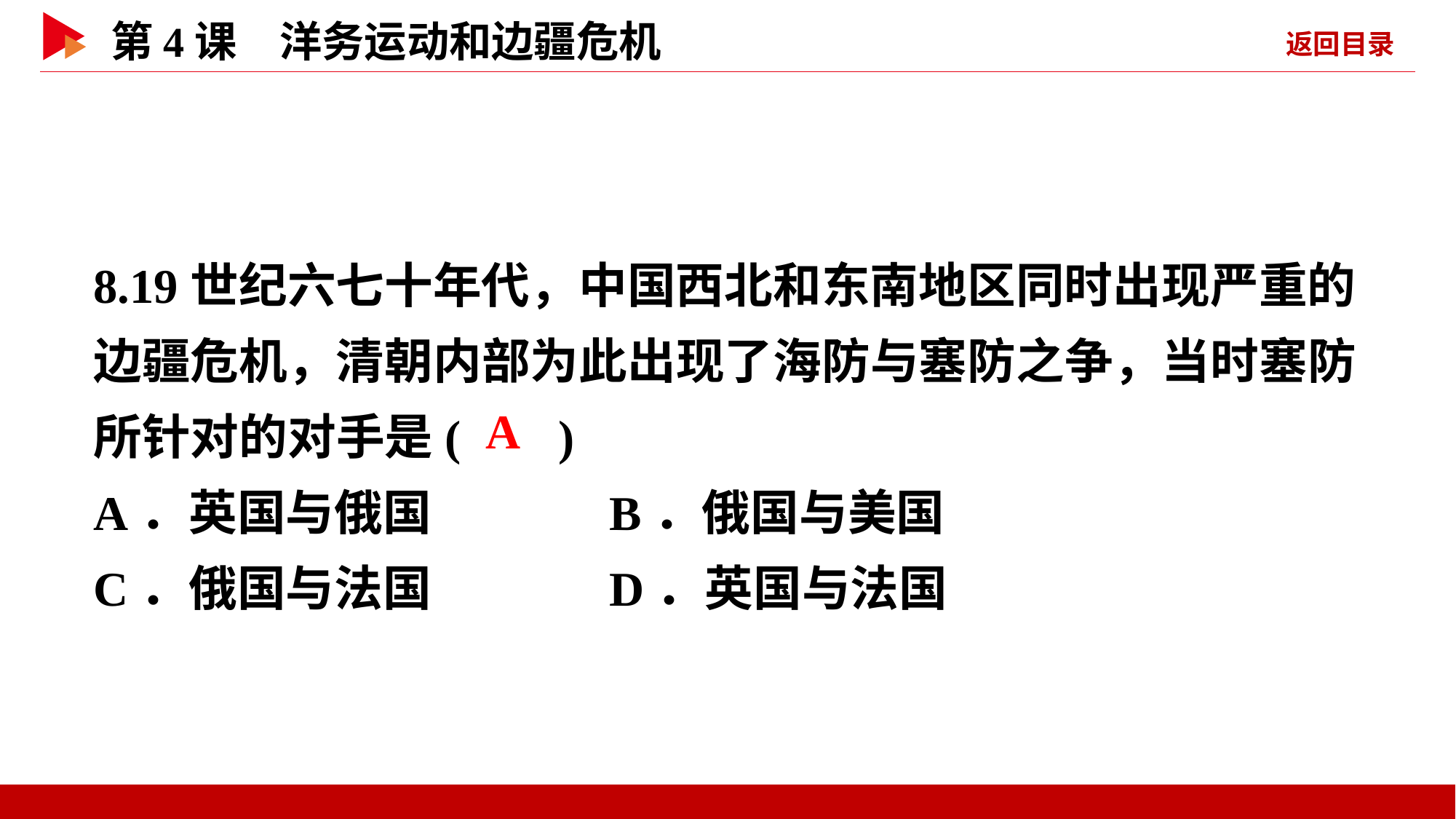

8.19世纪六七十年代，中国西北和东南地区同时出现严重的边疆危机，清朝内部为此出现了海防与塞防之争，当时塞防所针对的对手是(        )
A．英国与俄国               B．俄国与美国
C．俄国与法国               D．英国与法国
   A